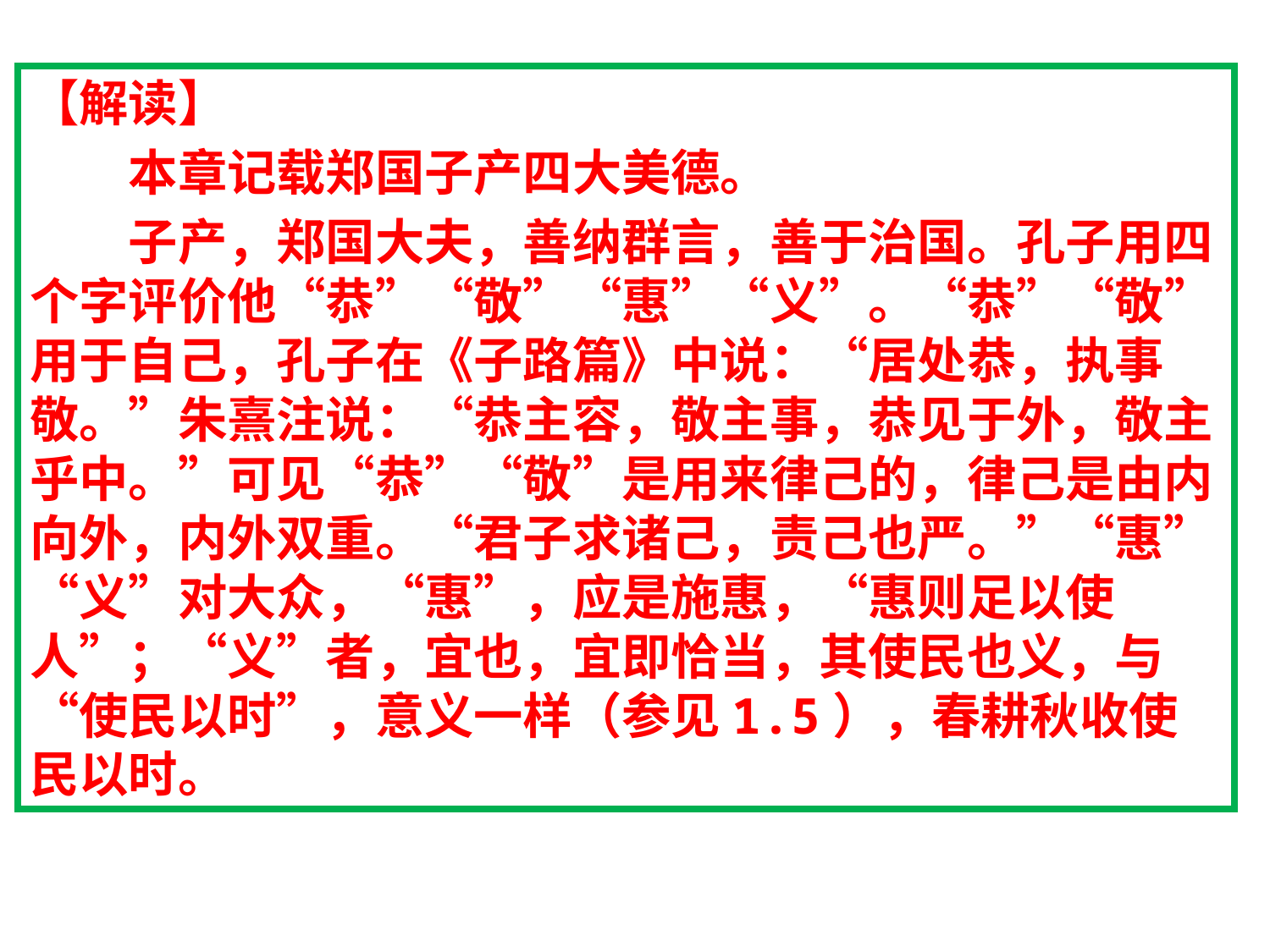

【解读】
　　本章记载郑国子产四大美德。
　　子产，郑国大夫，善纳群言，善于治国。孔子用四个字评价他“恭”“敬”“惠”“义”。“恭”“敬”用于自己，孔子在《子路篇》中说：“居处恭，执事敬。”朱熹注说：“恭主容，敬主事，恭见于外，敬主乎中。”可见“恭”“敬”是用来律己的，律己是由内向外，内外双重。“君子求诸己，责己也严。”“惠”“义”对大众，“惠”，应是施惠，“惠则足以使人”；“义”者，宜也，宜即恰当，其使民也义，与“使民以时”，意义一样（参见1.5），春耕秋收使民以时。